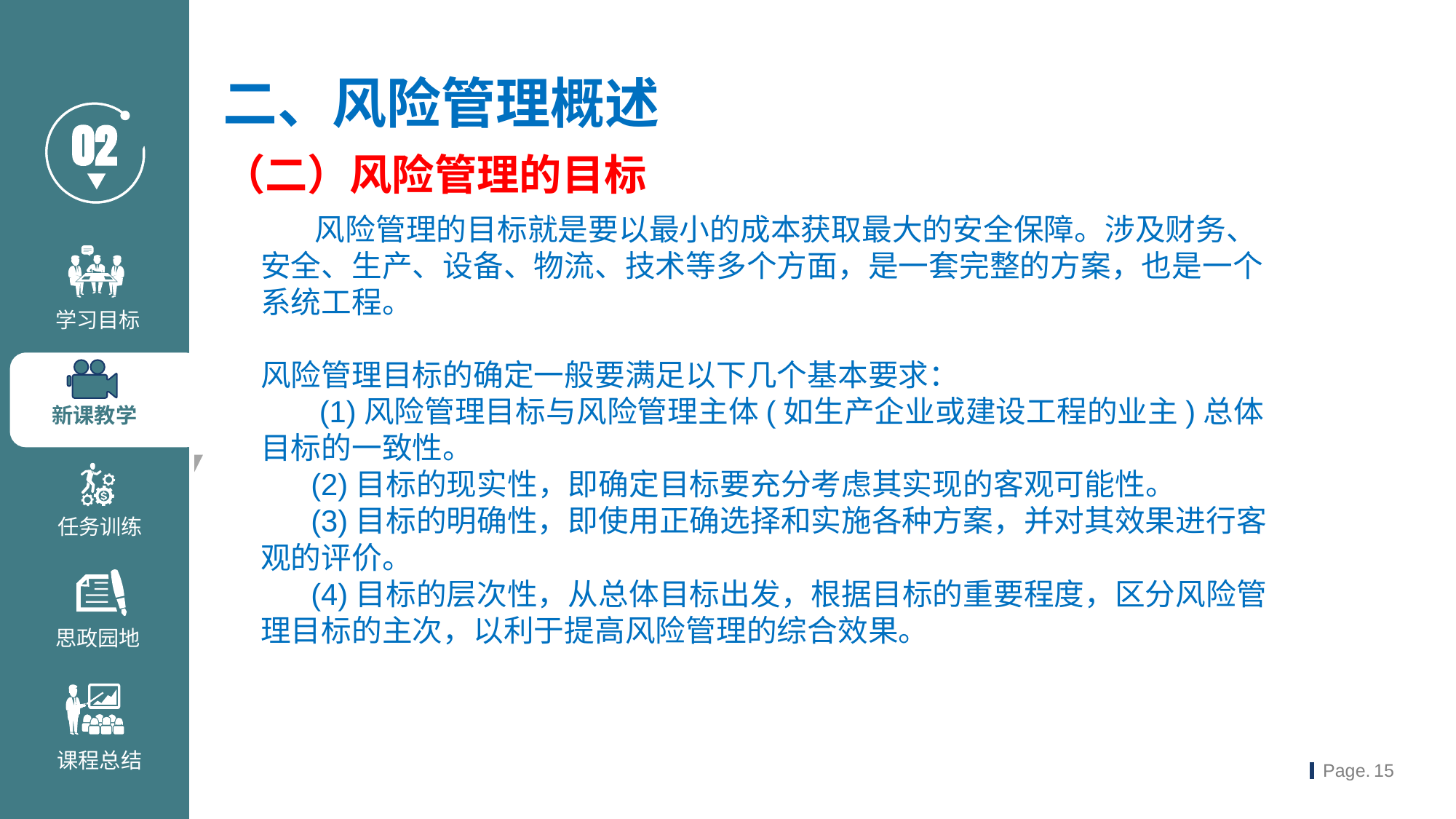

二、风险管理概述
（二）风险管理的目标
       风险管理的目标就是要以最小的成本获取最大的安全保障。涉及财务、安全、生产、设备、物流、技术等多个方面，是一套完整的方案，也是一个系统工程。

风险管理目标的确定一般要满足以下几个基本要求：
       (1)风险管理目标与风险管理主体(如生产企业或建设工程的业主)总体目标的一致性。
      (2)目标的现实性，即确定目标要充分考虑其实现的客观可能性。
      (3)目标的明确性，即使用正确选择和实施各种方案，并对其效果进行客观的评价。
      (4)目标的层次性，从总体目标出发，根据目标的重要程度，区分风险管理目标的主次，以利于提高风险管理的综合效果。